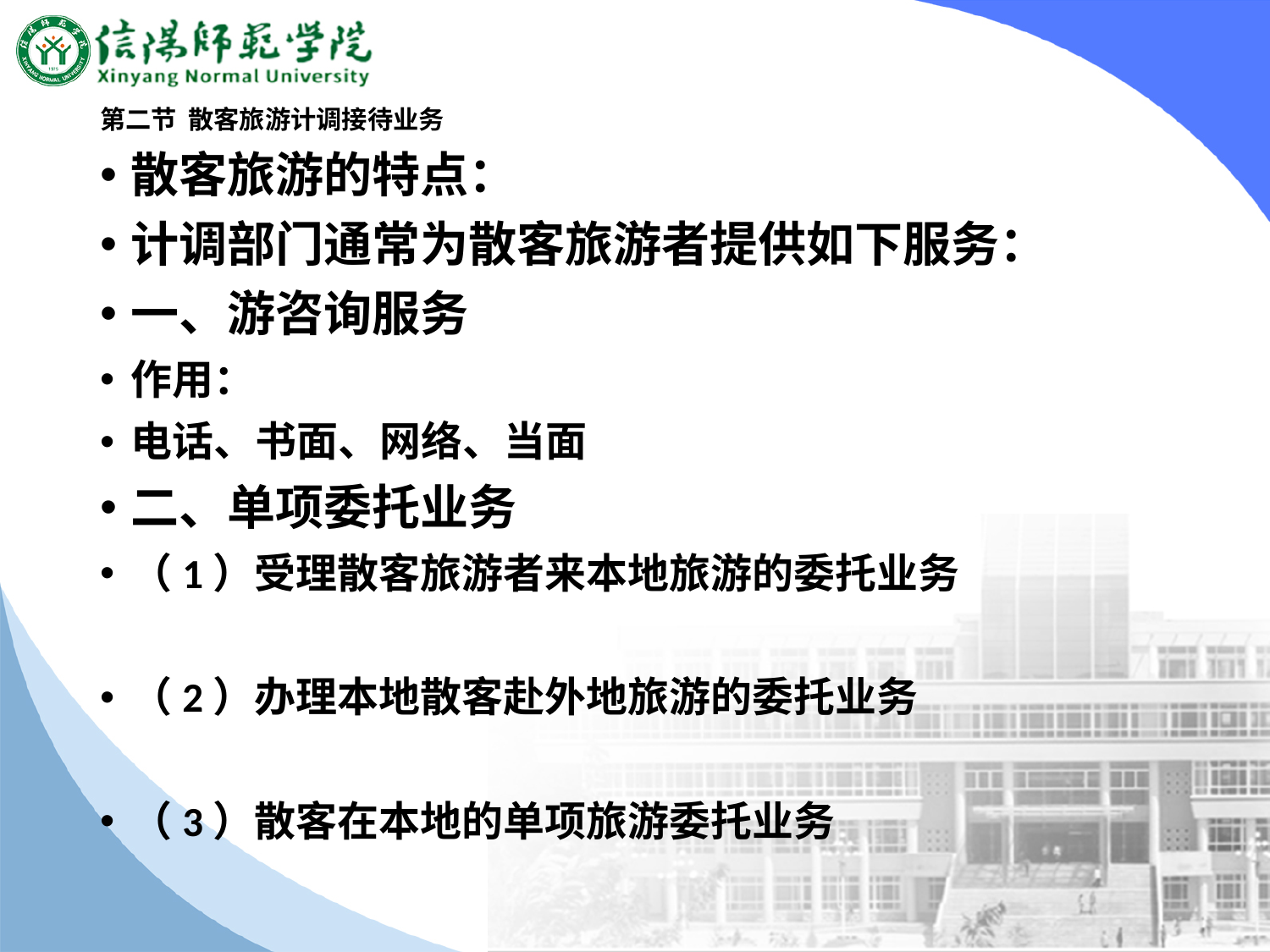

# 第二节  散客旅游计调接待业务
散客旅游的特点：
计调部门通常为散客旅游者提供如下服务：
一、游咨询服务
作用：
电话、书面、网络、当面
二、单项委托业务
（1）受理散客旅游者来本地旅游的委托业务

（2）办理本地散客赴外地旅游的委托业务

（3）散客在本地的单项旅游委托业务